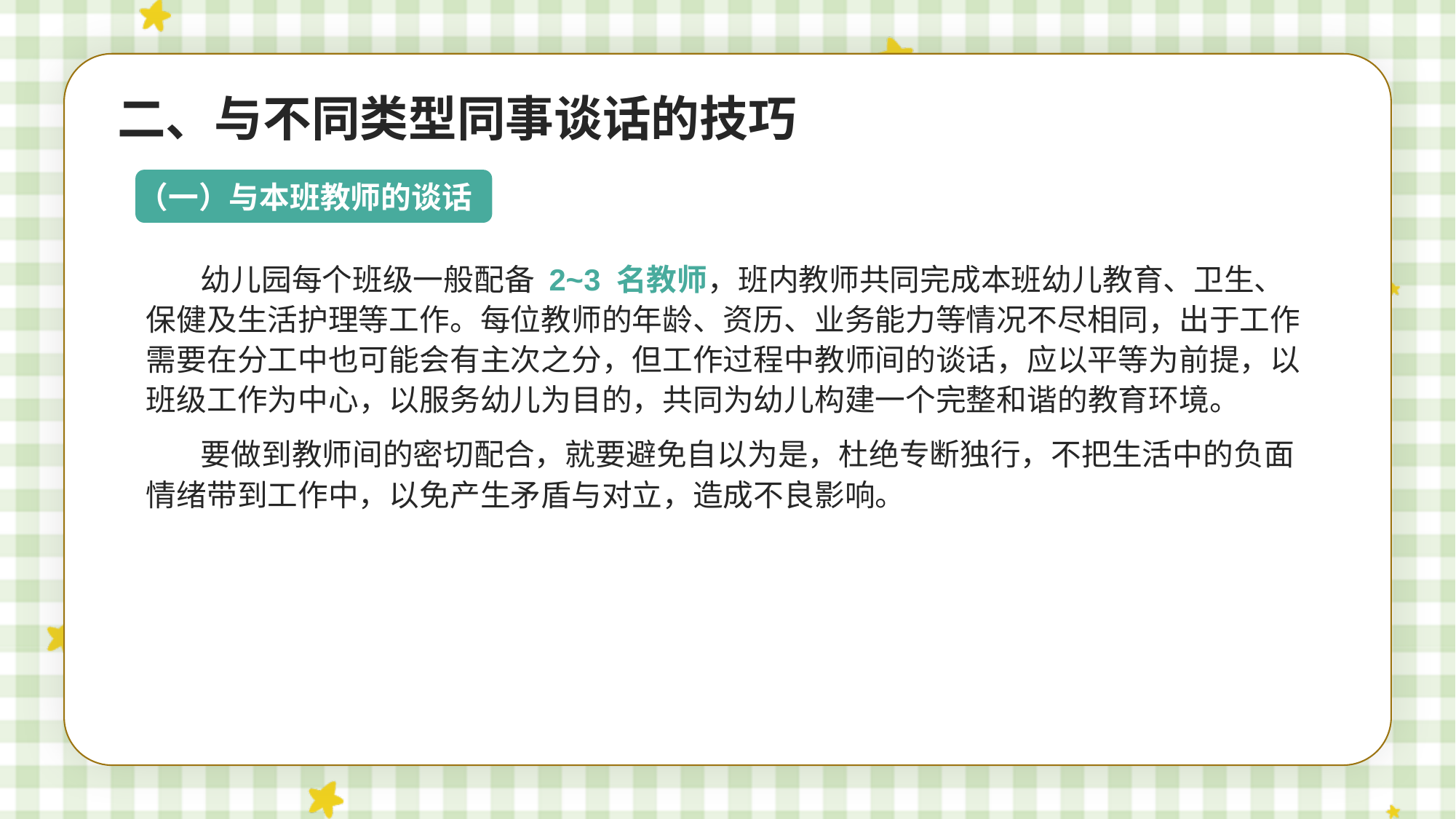

二、与不同类型同事谈话的技巧
（一）与本班教师的谈话
幼儿园每个班级一般配备 2~3 名教师，班内教师共同完成本班幼儿教育、卫生、保健及生活护理等工作。每位教师的年龄、资历、业务能力等情况不尽相同，出于工作需要在分工中也可能会有主次之分，但工作过程中教师间的谈话，应以平等为前提，以班级工作为中心，以服务幼儿为目的，共同为幼儿构建一个完整和谐的教育环境。
要做到教师间的密切配合，就要避免自以为是，杜绝专断独行，不把生活中的负面情绪带到工作中，以免产生矛盾与对立，造成不良影响。